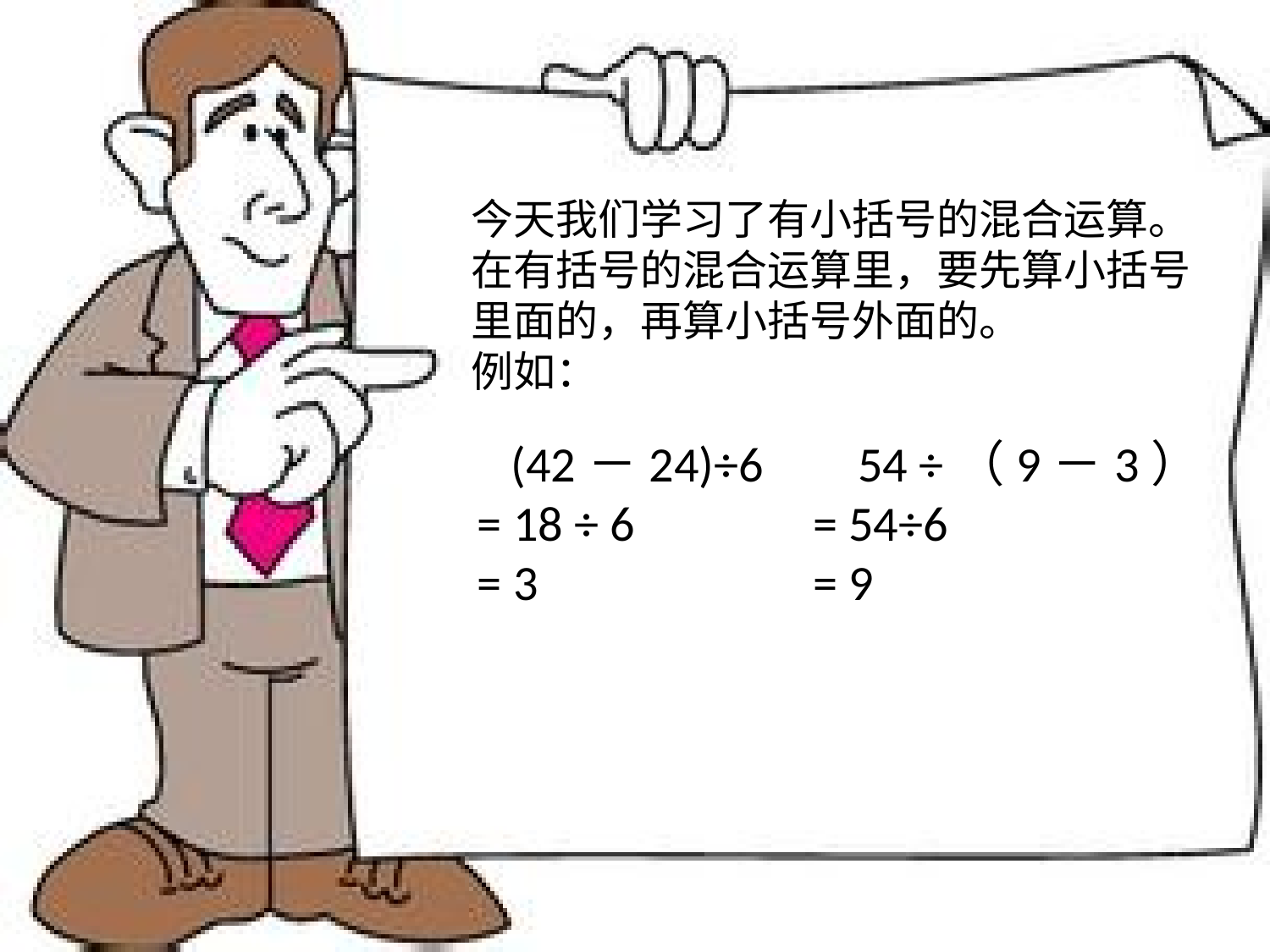

今天我们学习了有小括号的混合运算。
在有括号的混合运算里，要先算小括号
里面的，再算小括号外面的。
例如：
   (42－24)÷6
= 18 ÷ 6
= 3
    54 ÷（9－3）
= 54÷6
= 9